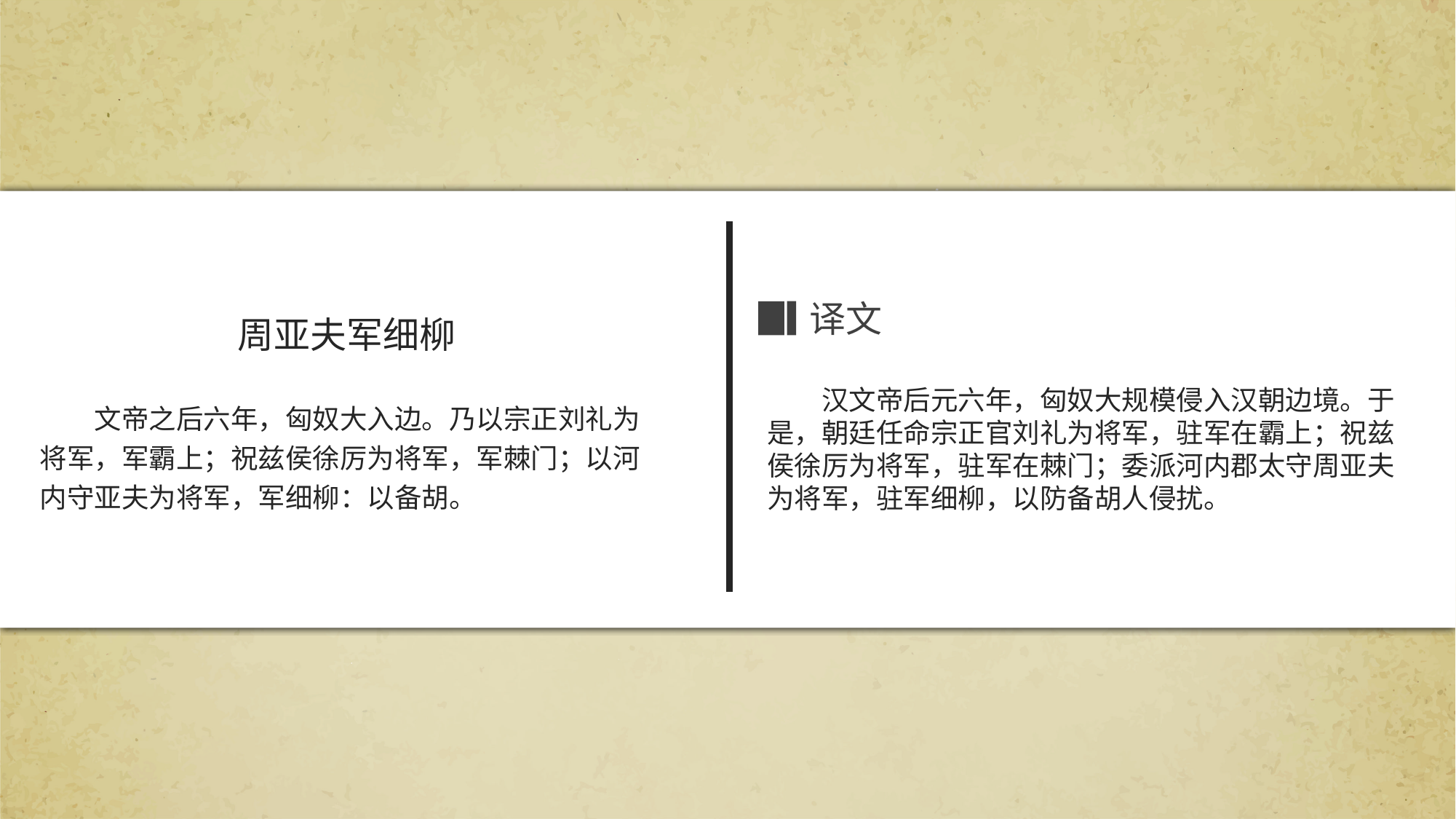

译文
周亚夫军细柳

　　文帝之后六年，匈奴大入边。乃以宗正刘礼为将军，军霸上；祝兹侯徐厉为将军，军棘门；以河内守亚夫为将军，军细柳：以备胡。

汉文帝后元六年，匈奴大规模侵入汉朝边境。于是，朝廷任命宗正官刘礼为将军，驻军在霸上；祝兹侯徐厉为将军，驻军在棘门；委派河内郡太守周亚夫为将军，驻军细柳，以防备胡人侵扰。